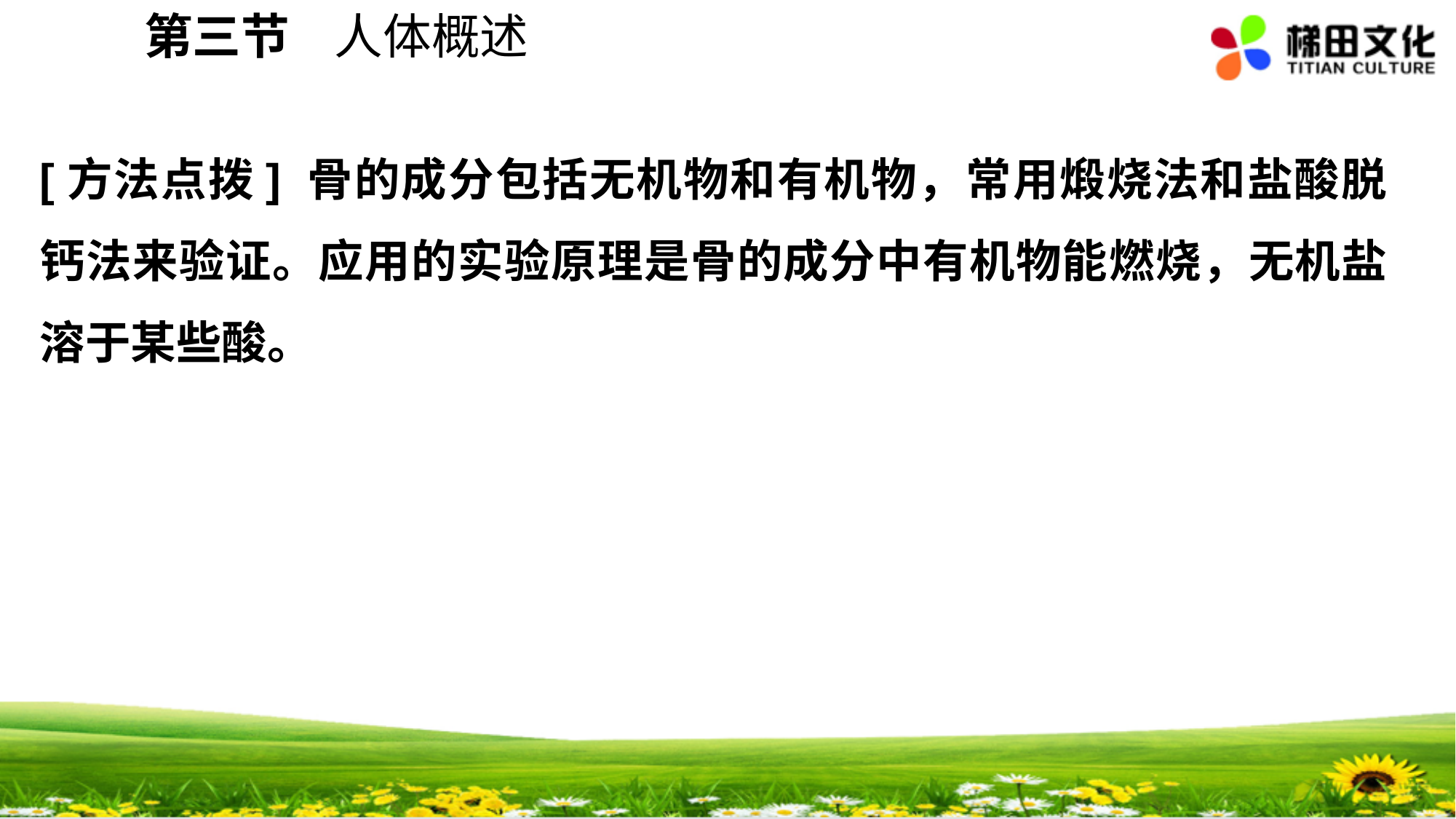

第三节    人体概述
[方法点拨] 骨的成分包括无机物和有机物，常用煅烧法和盐酸脱钙法来验证。应用的实验原理是骨的成分中有机物能燃烧，无机盐溶于某些酸。